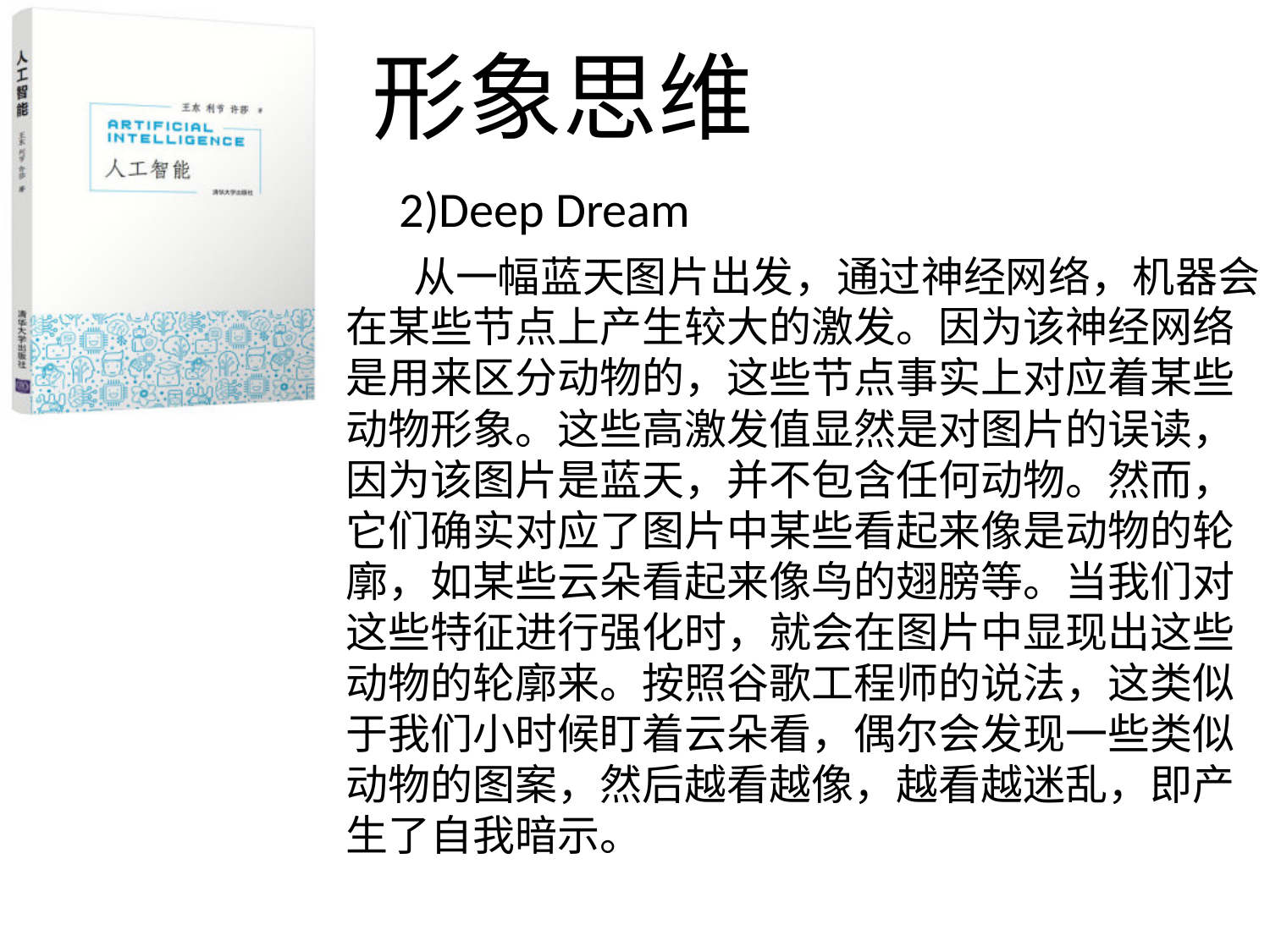

形象思维
2)Deep Dream
      从一幅蓝天图片出发，通过神经网络，机器会在某些节点上产生较大的激发。因为该神经网络是用来区分动物的，这些节点事实上对应着某些动物形象。这些高激发值显然是对图片的误读，因为该图片是蓝天，并不包含任何动物。然而，它们确实对应了图片中某些看起来像是动物的轮廓，如某些云朵看起来像鸟的翅膀等。当我们对
这些特征进行强化时，就会在图片中显现出这些动物的轮廓来。按照谷歌工程师的说法，这类似于我们小时候盯着云朵看，偶尔会发现一些类似动物的图案，然后越看越像，越看越迷乱，即产生了自我暗示。